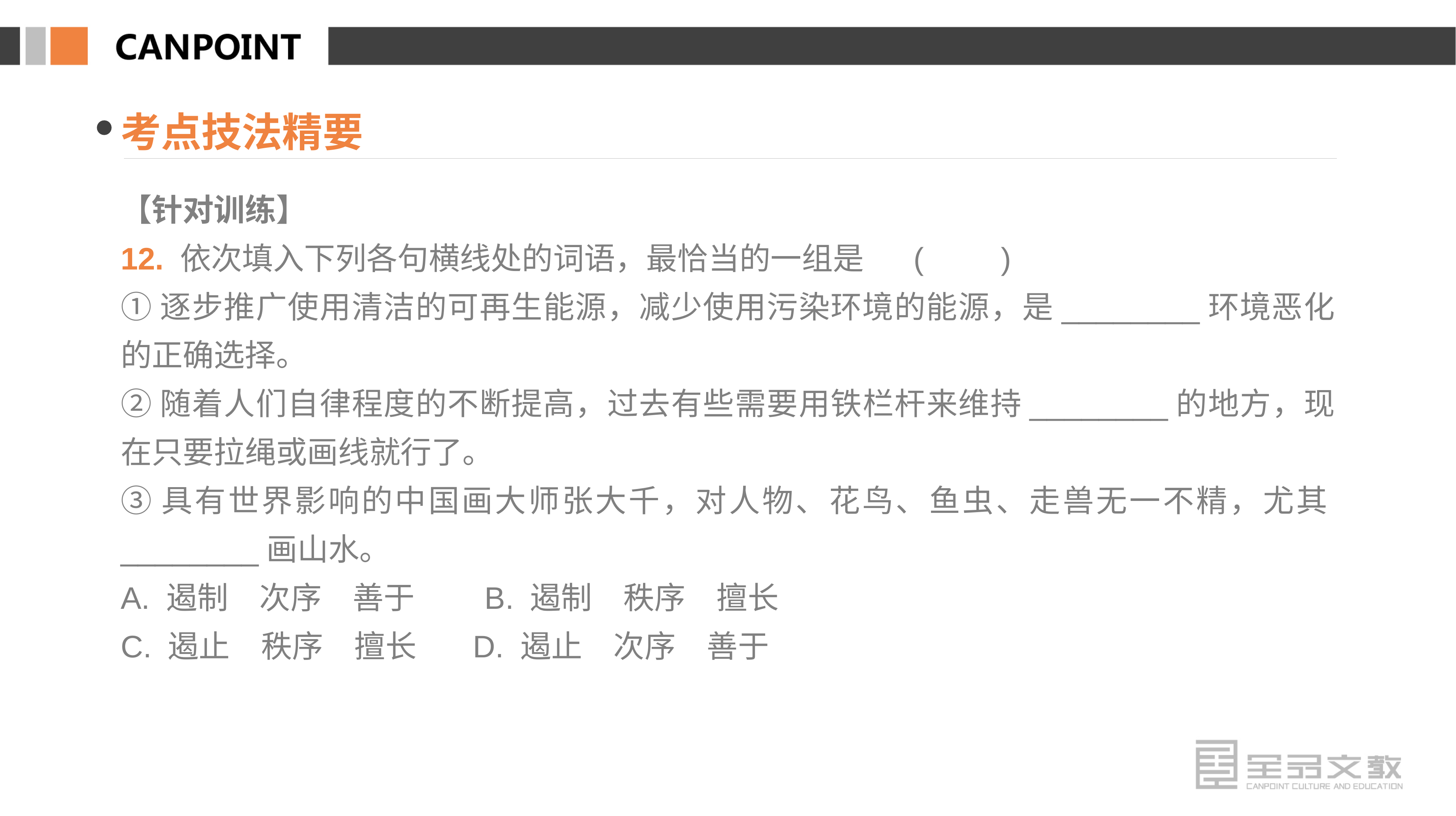

考点技法精要

【针对训练】
12. 依次填入下列各句横线处的词语，最恰当的一组是      (　　)
①逐步推广使用清洁的可再生能源，减少使用污染环境的能源，是________环境恶化的正确选择。
②随着人们自律程度的不断提高，过去有些需要用铁栏杆来维持________的地方，现在只要拉绳或画线就行了。
③具有世界影响的中国画大师张大千，对人物、花鸟、鱼虫、走兽无一不精，尤其________画山水。
A. 遏制　次序　善于　　B. 遏制　秩序　擅长
C. 遏止　秩序　擅长       D. 遏止　次序　善于